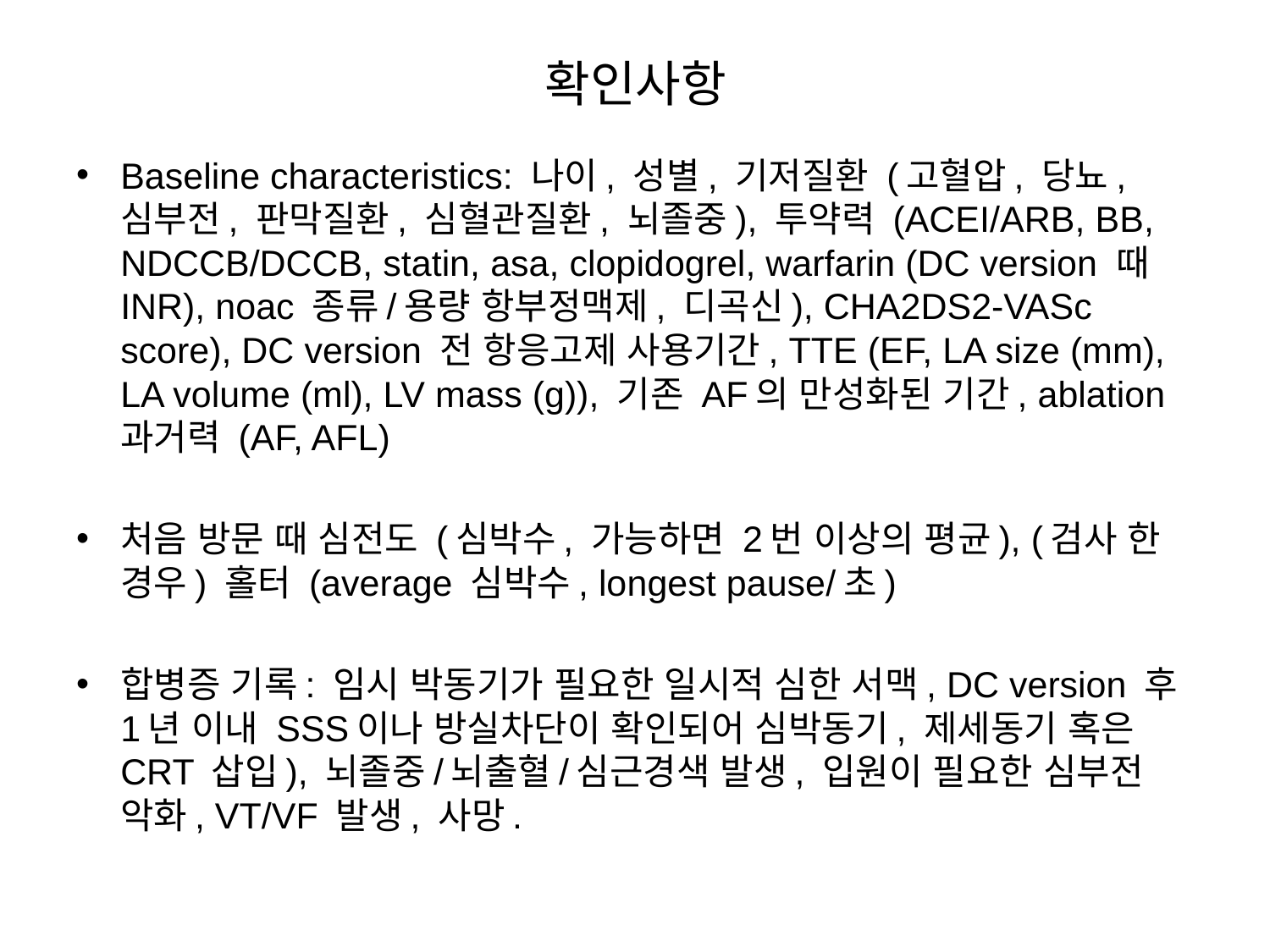

# 확인사항
Baseline characteristics: 나이, 성별, 기저질환 (고혈압, 당뇨, 심부전, 판막질환, 심혈관질환, 뇌졸중), 투약력 (ACEI/ARB, BB, NDCCB/DCCB, statin, asa, clopidogrel, warfarin (DC version 때 INR), noac 종류/용량 항부정맥제, 디곡신), CHA2DS2-VASc score), DC version 전 항응고제 사용기간, TTE (EF, LA size (mm), LA volume (ml), LV mass (g)), 기존 AF의 만성화된 기간, ablation 과거력 (AF, AFL)

처음 방문 때 심전도 (심박수, 가능하면 2번 이상의 평균), (검사 한 경우) 홀터 (average 심박수, longest pause/초)

합병증 기록: 임시 박동기가 필요한 일시적 심한 서맥, DC version 후 1년 이내 SSS이나 방실차단이 확인되어 심박동기, 제세동기 혹은 CRT 삽입), 뇌졸중/뇌출혈/심근경색 발생, 입원이 필요한 심부전 악화, VT/VF 발생, 사망.